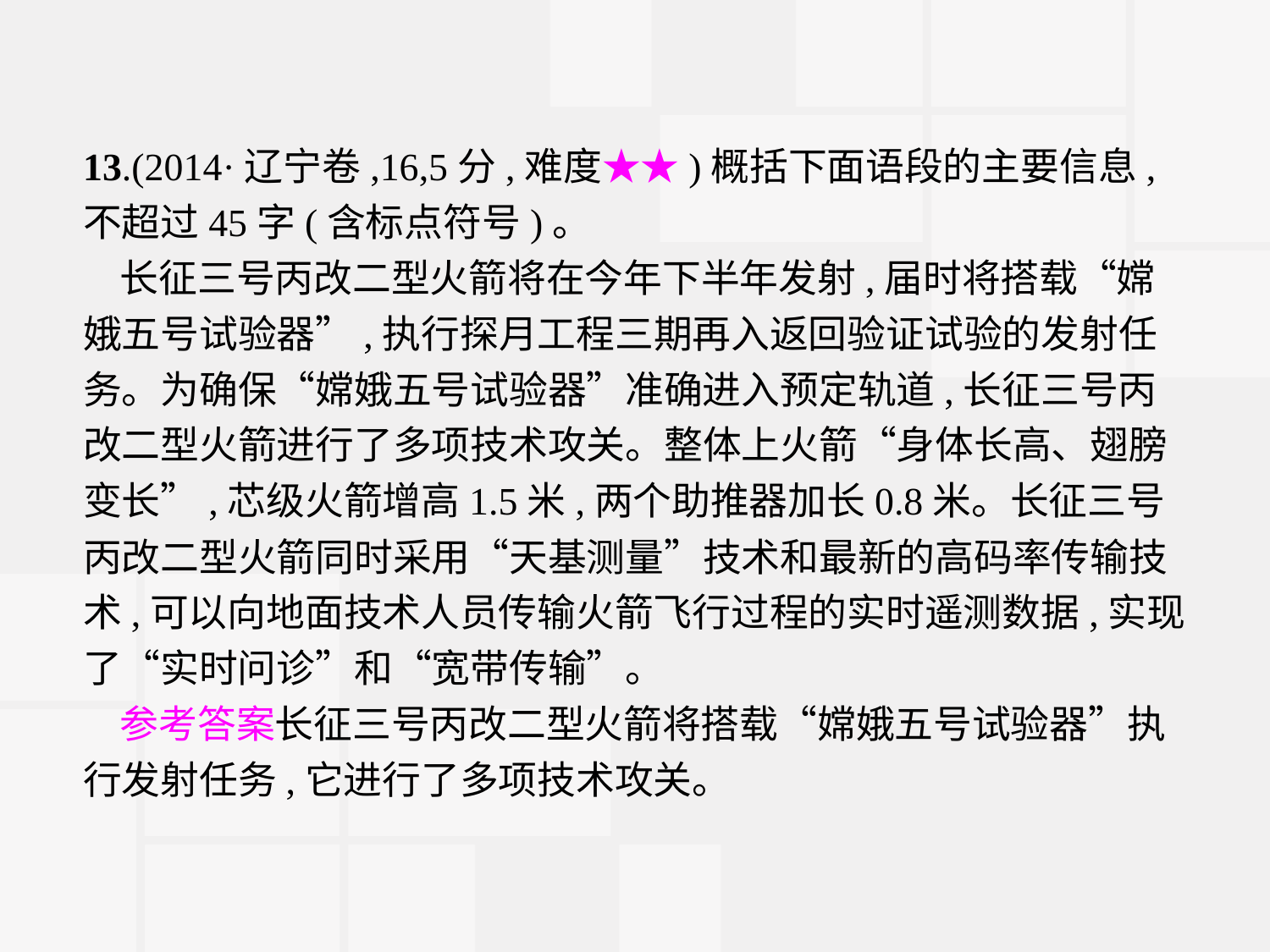

13.(2014·辽宁卷,16,5分,难度★★)概括下面语段的主要信息, 不超过45字(含标点符号)。
长征三号丙改二型火箭将在今年下半年发射,届时将搭载“嫦娥五号试验器”,执行探月工程三期再入返回验证试验的发射任务。为确保“嫦娥五号试验器”准确进入预定轨道,长征三号丙改二型火箭进行了多项技术攻关。整体上火箭“身体长高、翅膀变长”,芯级火箭增高1.5米,两个助推器加长0.8米。长征三号丙改二型火箭同时采用“天基测量”技术和最新的高码率传输技术,可以向地面技术人员传输火箭飞行过程的实时遥测数据,实现了“实时问诊”和“宽带传输”。
参考答案长征三号丙改二型火箭将搭载“嫦娥五号试验器”执行发射任务,它进行了多项技术攻关。